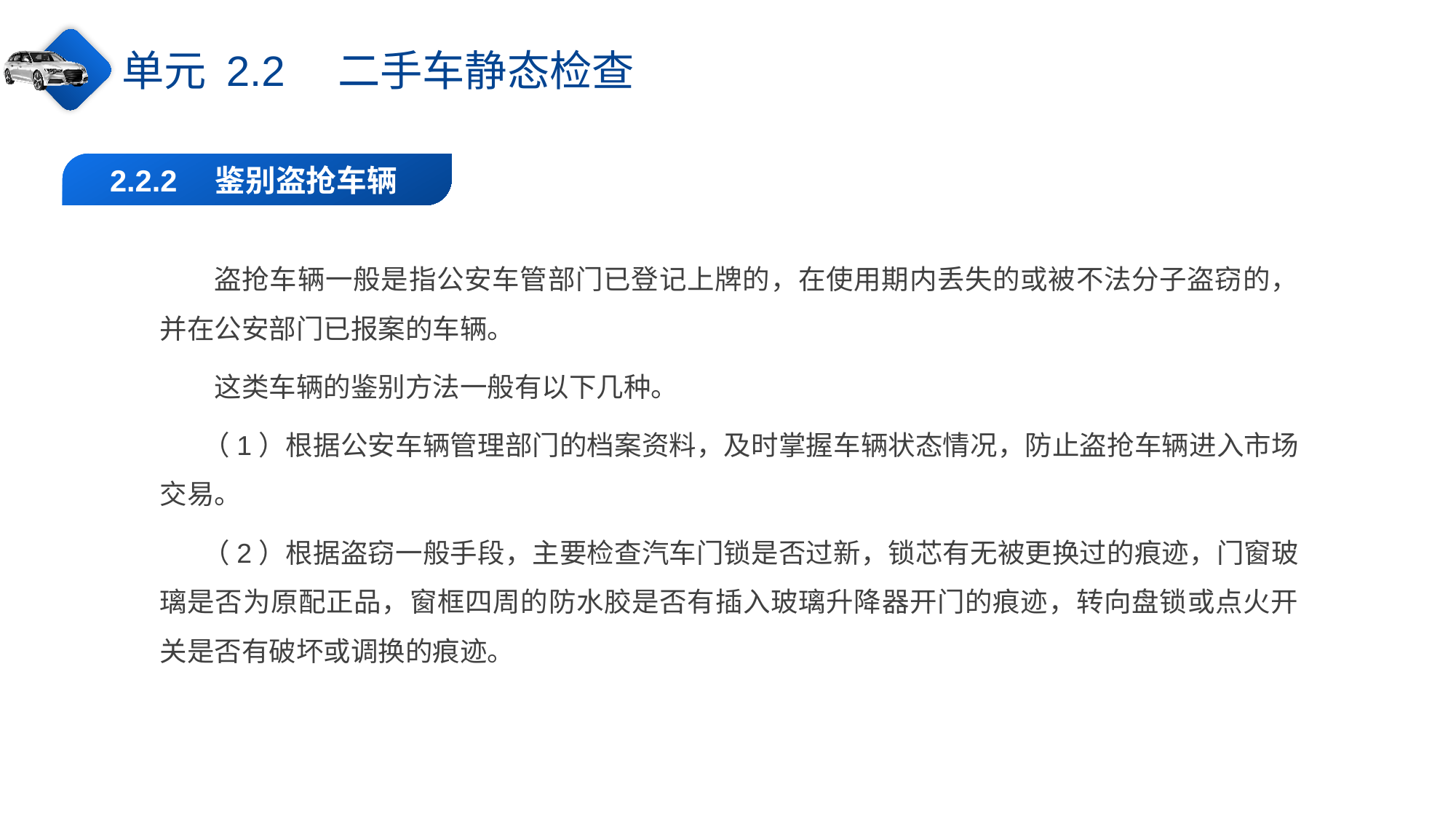

单元 2.2　二手车静态检查
2.2.2　鉴别盗抢车辆
盗抢车辆一般是指公安车管部门已登记上牌的，在使用期内丢失的或被不法分子盗窃的，并在公安部门已报案的车辆。
这类车辆的鉴别方法一般有以下几种。
（1）根据公安车辆管理部门的档案资料，及时掌握车辆状态情况，防止盗抢车辆进入市场交易。
（2）根据盗窃一般手段，主要检查汽车门锁是否过新，锁芯有无被更换过的痕迹，门窗玻璃是否为原配正品，窗框四周的防水胶是否有插入玻璃升降器开门的痕迹，转向盘锁或点火开关是否有破坏或调换的痕迹。